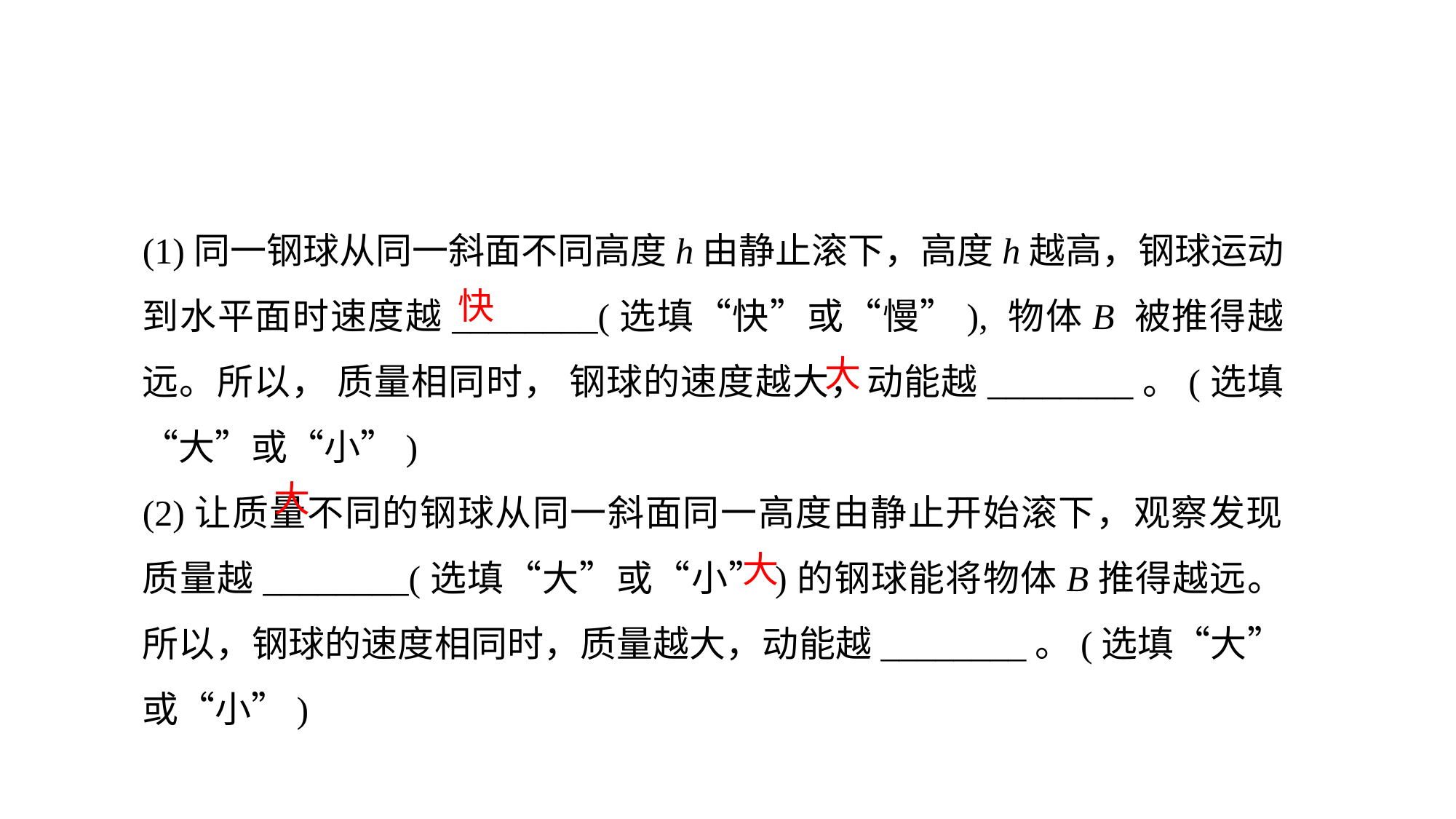

(1)同一钢球从同一斜面不同高度h由静止滚下，高度h越高，钢球运动到水平面时速度越________(选填“快”或“慢”), 物体B 被推得越远。所以， 质量相同时， 钢球的速度越大，动能越________。(选填“大”或“小”)
(2)让质量不同的钢球从同一斜面同一高度由静止开始滚下，观察发现质量越________(选填“大”或“小”)的钢球能将物体B推得越远。所以，钢球的速度相同时，质量越大，动能越________。(选填“大”或“小”)
快
大
大
大